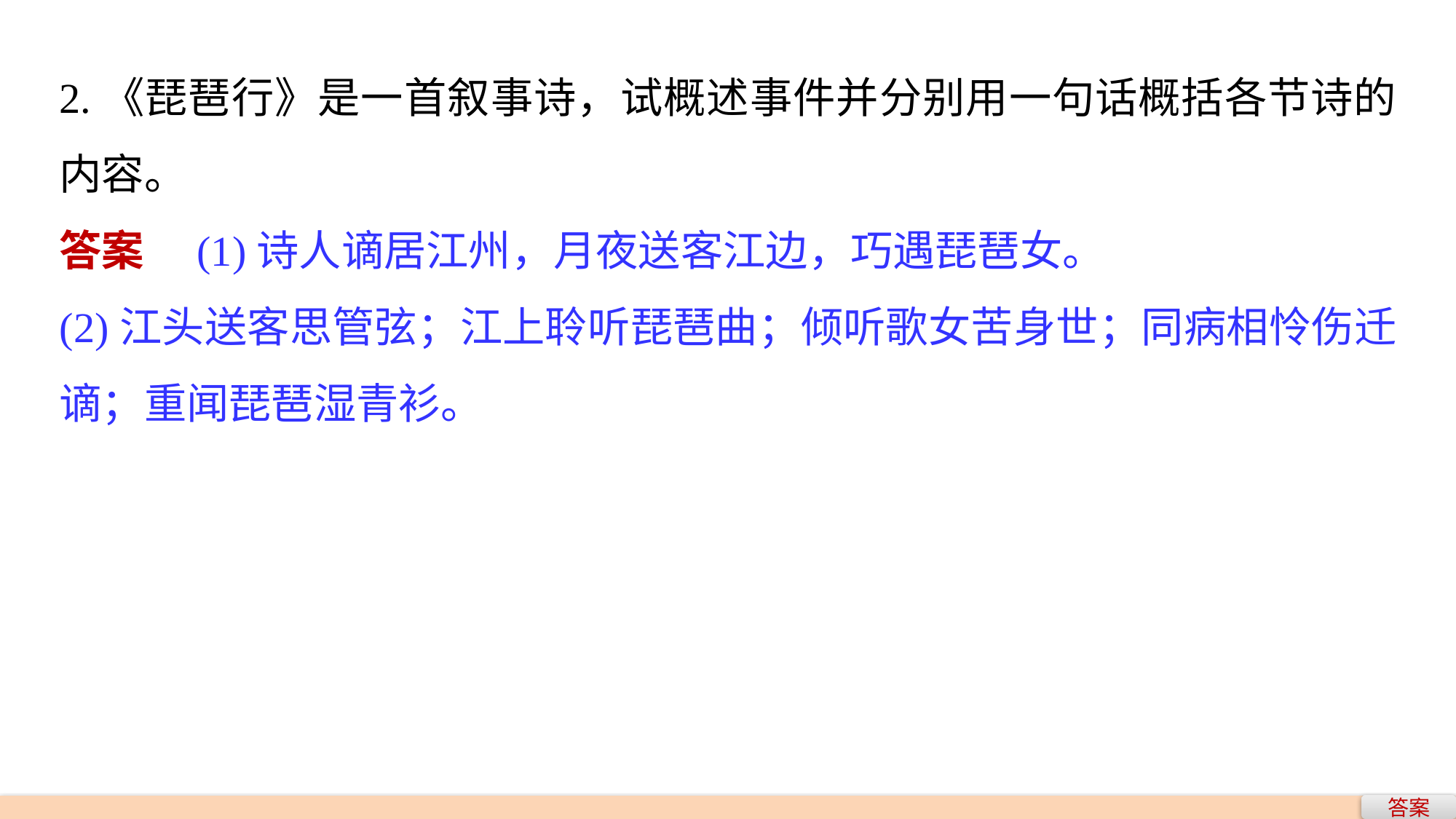

2.《琵琶行》是一首叙事诗，试概述事件并分别用一句话概括各节诗的内容。
答案　(1)诗人谪居江州，月夜送客江边，巧遇琵琶女。
(2)江头送客思管弦；江上聆听琵琶曲；倾听歌女苦身世；同病相怜伤迁谪；重闻琵琶湿青衫。
答案